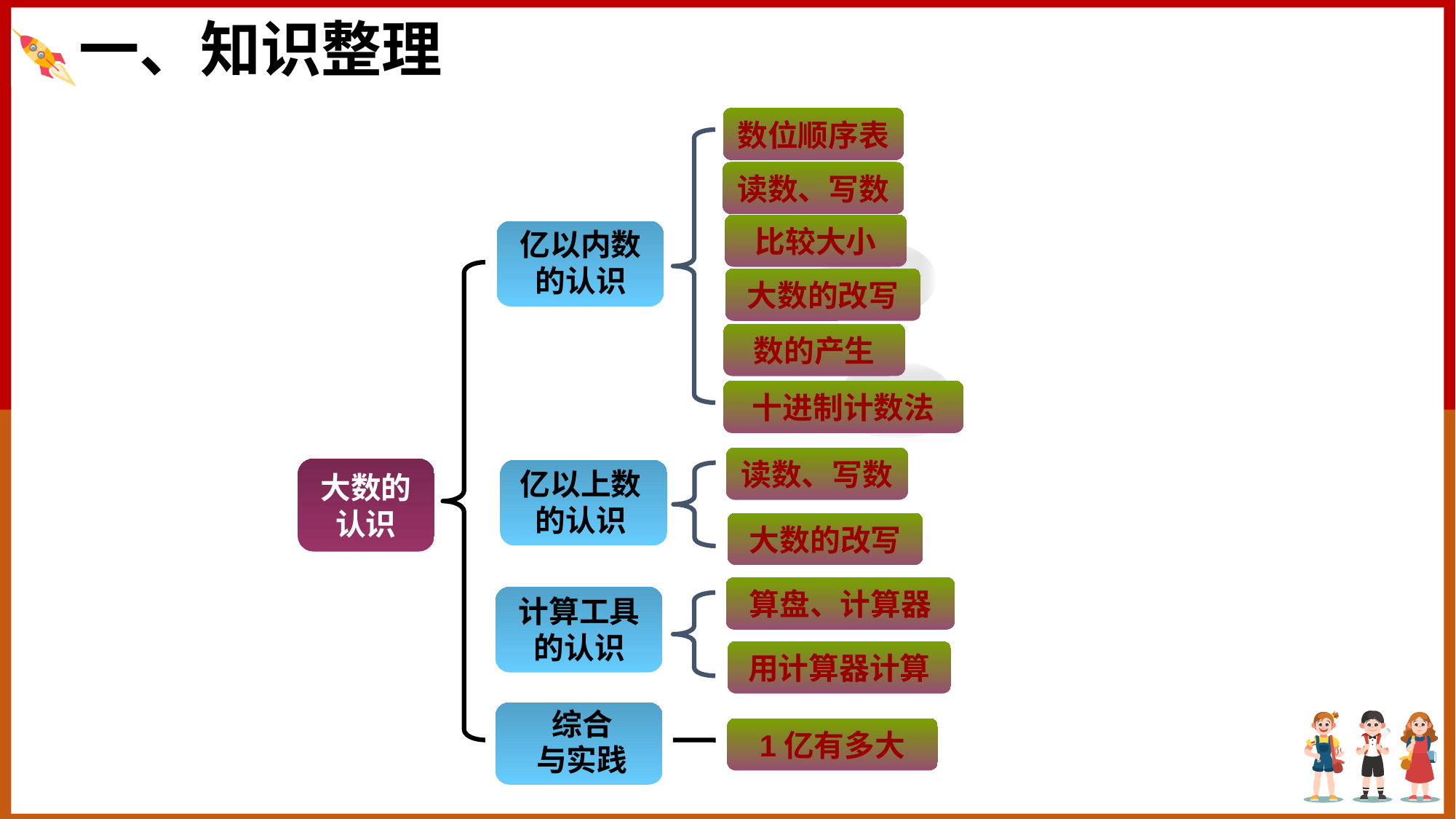

一、知识整理
数位顺序表

读数、写数
比较大小
亿以内数的认识

大数的改写
数的产生

十进制计数法
读数、写数
大数的认识
亿以上数的认识

大数的改写
算盘、计算器

计算工具的认识

用计算器计算
综合
与实践

1亿有多大